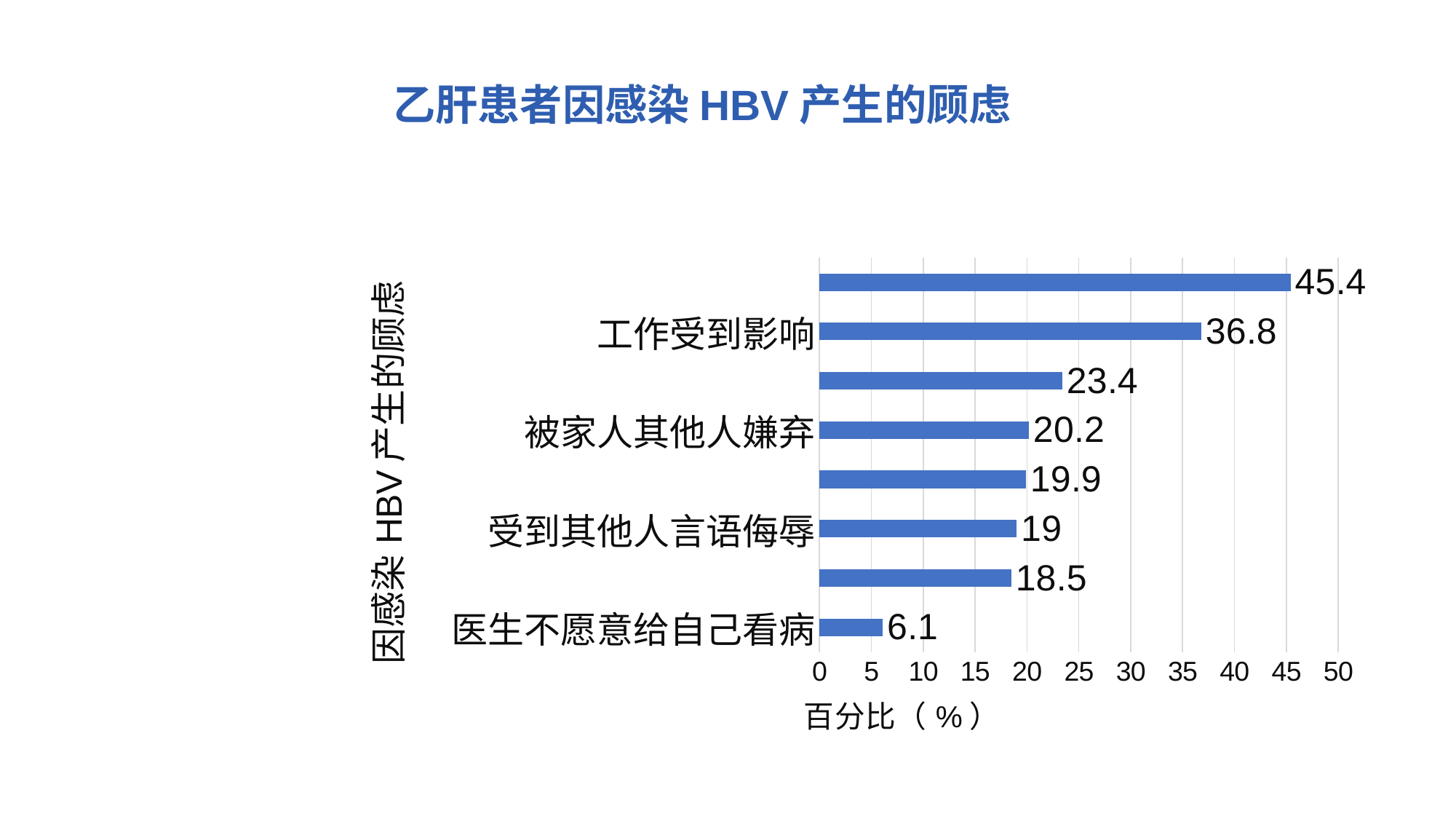

乙肝患者因感染HBV产生的顾虑

### Chart

| Category |  |
|---|---|
| 医生不愿意给自己看病 | 6.1 |
| 被医务人员透露您的感染者身份 | 18.5 |
| 受到其他人言语侮辱 | 19.0 |
| 失去教育/培训机会 | 19.9 |
| 被家人其他人嫌弃 | 20.2 |
| 被其他感染者公开感染者身份 | 23.4 |
| 工作受到影响 | 36.8 |
| 被周围人议论 | 45.4 |
延时符